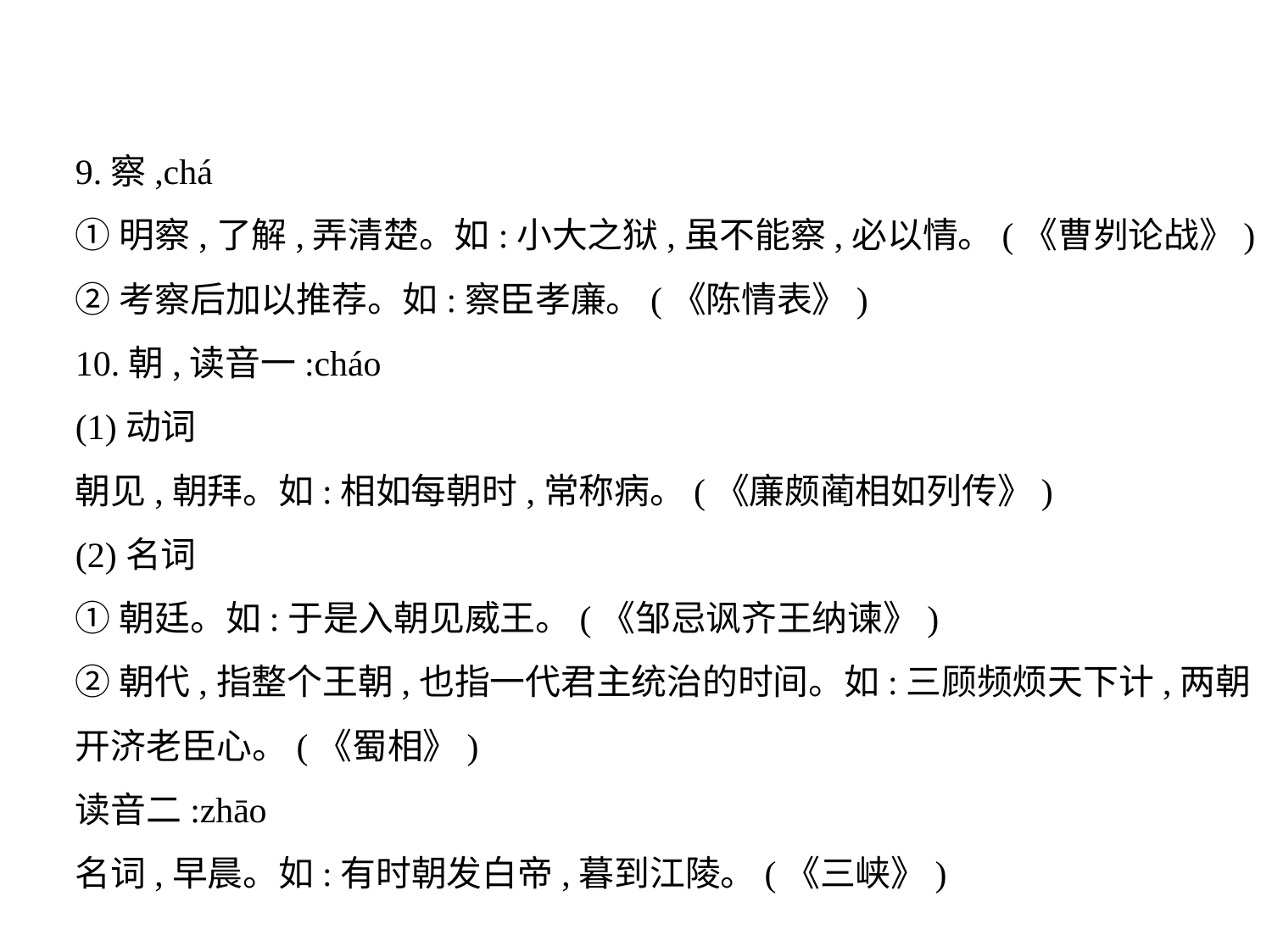

9.察,chá
①明察,了解,弄清楚。如:小大之狱,虽不能察,必以情。(《曹刿论战》)
②考察后加以推荐。如:察臣孝廉。(《陈情表》)
10.朝,读音一:cháo
(1)动词
朝见,朝拜。如:相如每朝时,常称病。(《廉颇蔺相如列传》)
(2)名词
①朝廷。如:于是入朝见威王。(《邹忌讽齐王纳谏》)
②朝代,指整个王朝,也指一代君主统治的时间。如:三顾频烦天下计,两朝
开济老臣心。(《蜀相》)
读音二:zhāo
名词,早晨。如:有时朝发白帝,暮到江陵。(《三峡》)